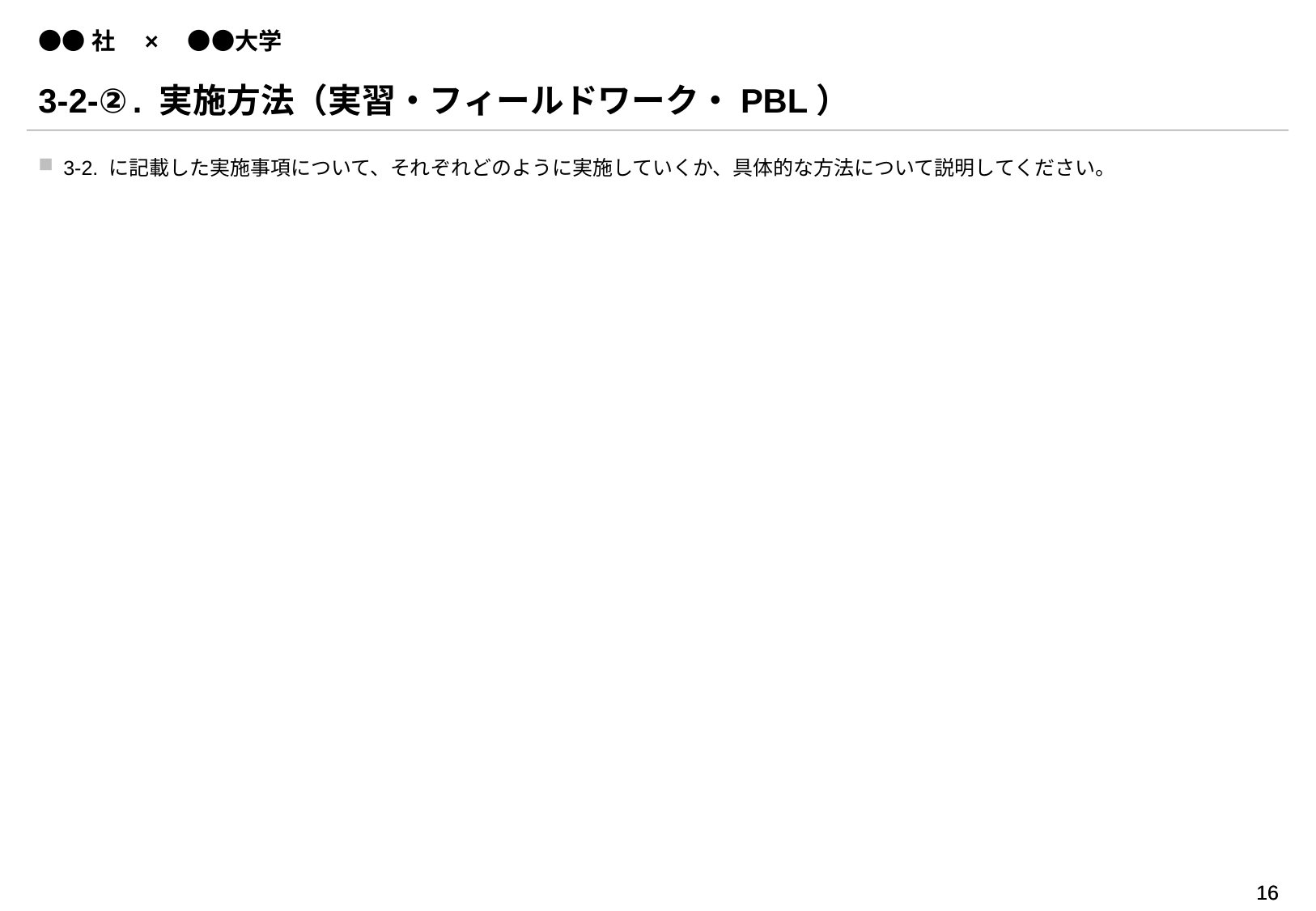

# ●●社　×　●●大学
3-2-②. 実施方法（実習・フィールドワーク・PBL）
3-2. に記載した実施事項について、それぞれどのように実施していくか、具体的な方法について説明してください。